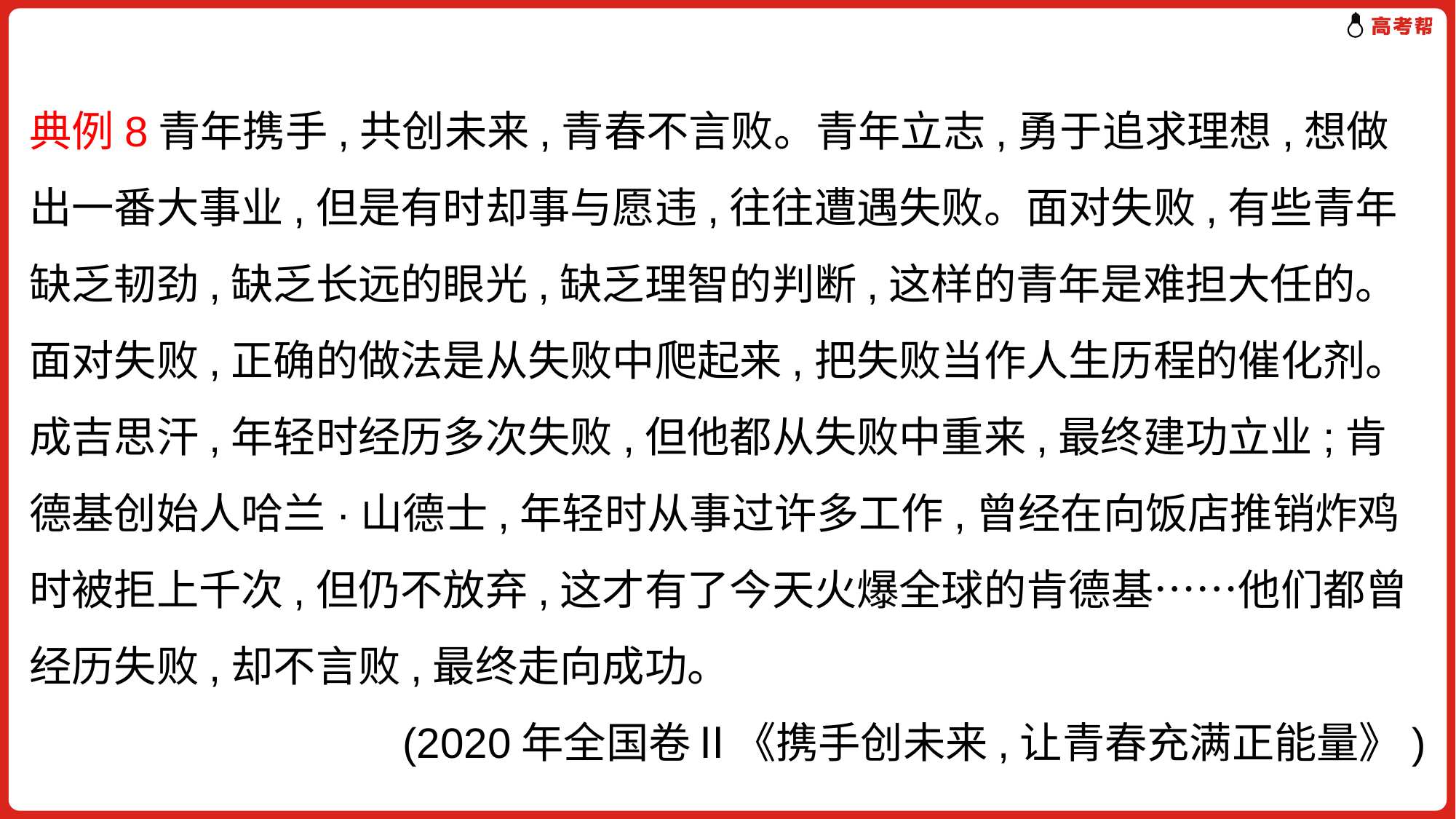

典例8青年携手,共创未来,青春不言败。青年立志,勇于追求理想,想做出一番大事业,但是有时却事与愿违,往往遭遇失败。面对失败,有些青年缺乏韧劲,缺乏长远的眼光,缺乏理智的判断,这样的青年是难担大任的。面对失败,正确的做法是从失败中爬起来,把失败当作人生历程的催化剂。成吉思汗,年轻时经历多次失败,但他都从失败中重来,最终建功立业;肯德基创始人哈兰·山德士,年轻时从事过许多工作,曾经在向饭店推销炸鸡时被拒上千次,但仍不放弃,这才有了今天火爆全球的肯德基……他们都曾经历失败,却不言败,最终走向成功。
(2020年全国卷Ⅱ《携手创未来,让青春充满正能量》)